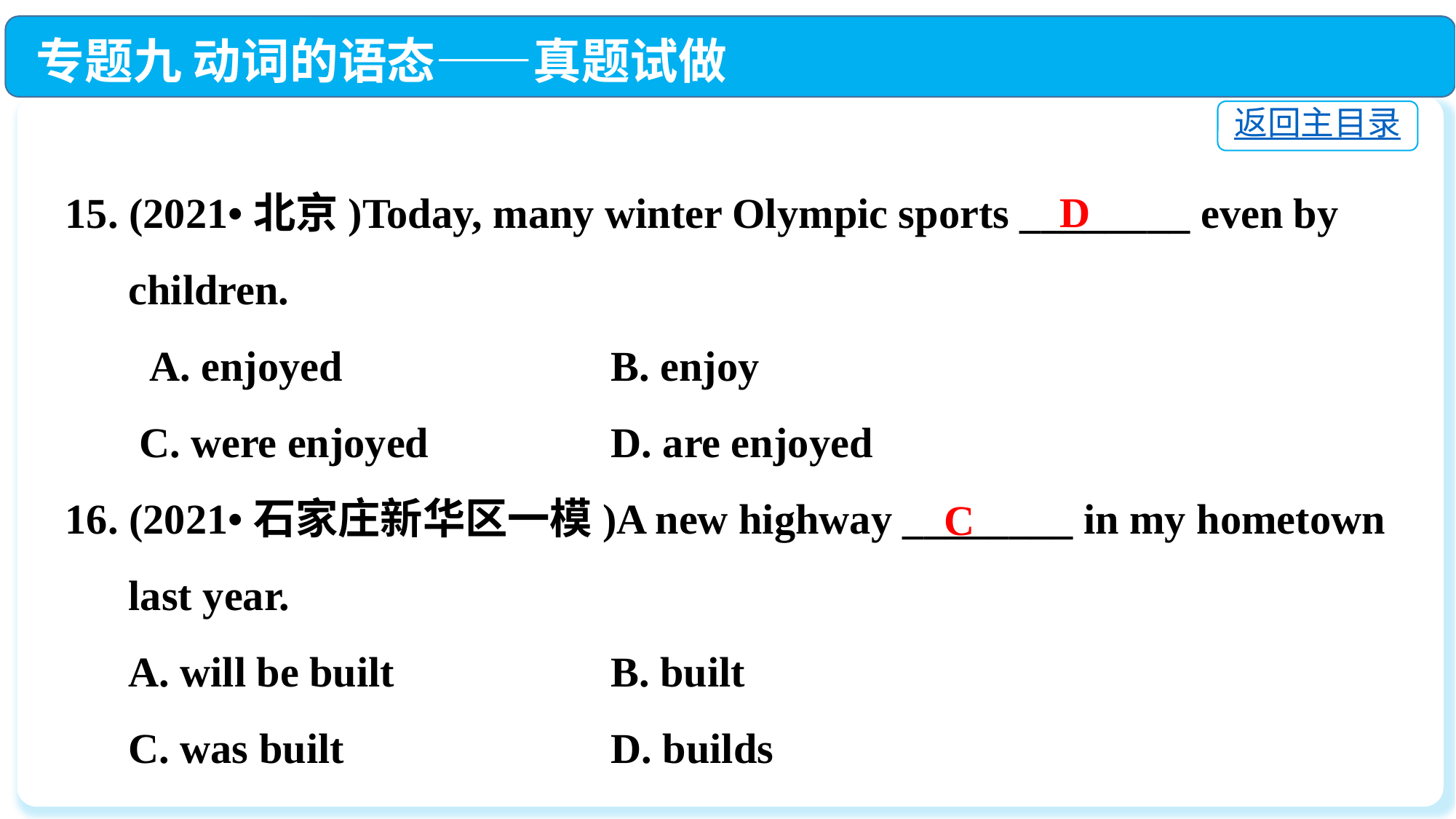

专题九 动词的语态——真题试做

返回主目录
15. (2021•北京)Today, many winter Olympic sports ________ even by
      children.
        A. enjoyed			B. enjoy
       C. were enjoyed		D. are enjoyed
16. (2021•石家庄新华区一模)A new highway ________ in my hometown
      last year.
      A. will be built		B. built
      C. was built			D. builds
D
C